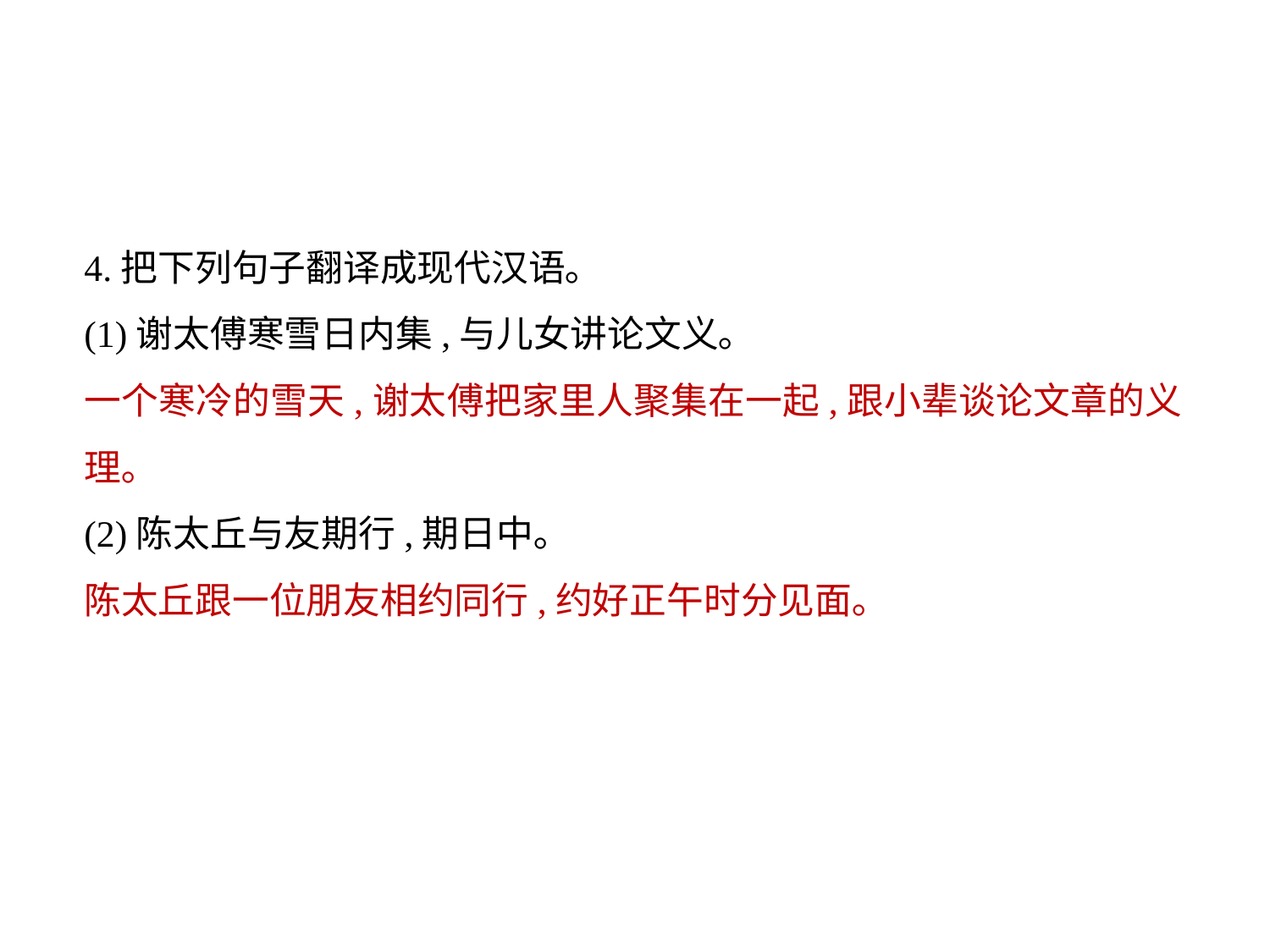

4.把下列句子翻译成现代汉语｡
(1)谢太傅寒雪日内集,与儿女讲论文义｡
一个寒冷的雪天,谢太傅把家里人聚集在一起,跟小辈谈论文章的义理｡
(2)陈太丘与友期行,期日中｡
陈太丘跟一位朋友相约同行,约好正午时分见面｡